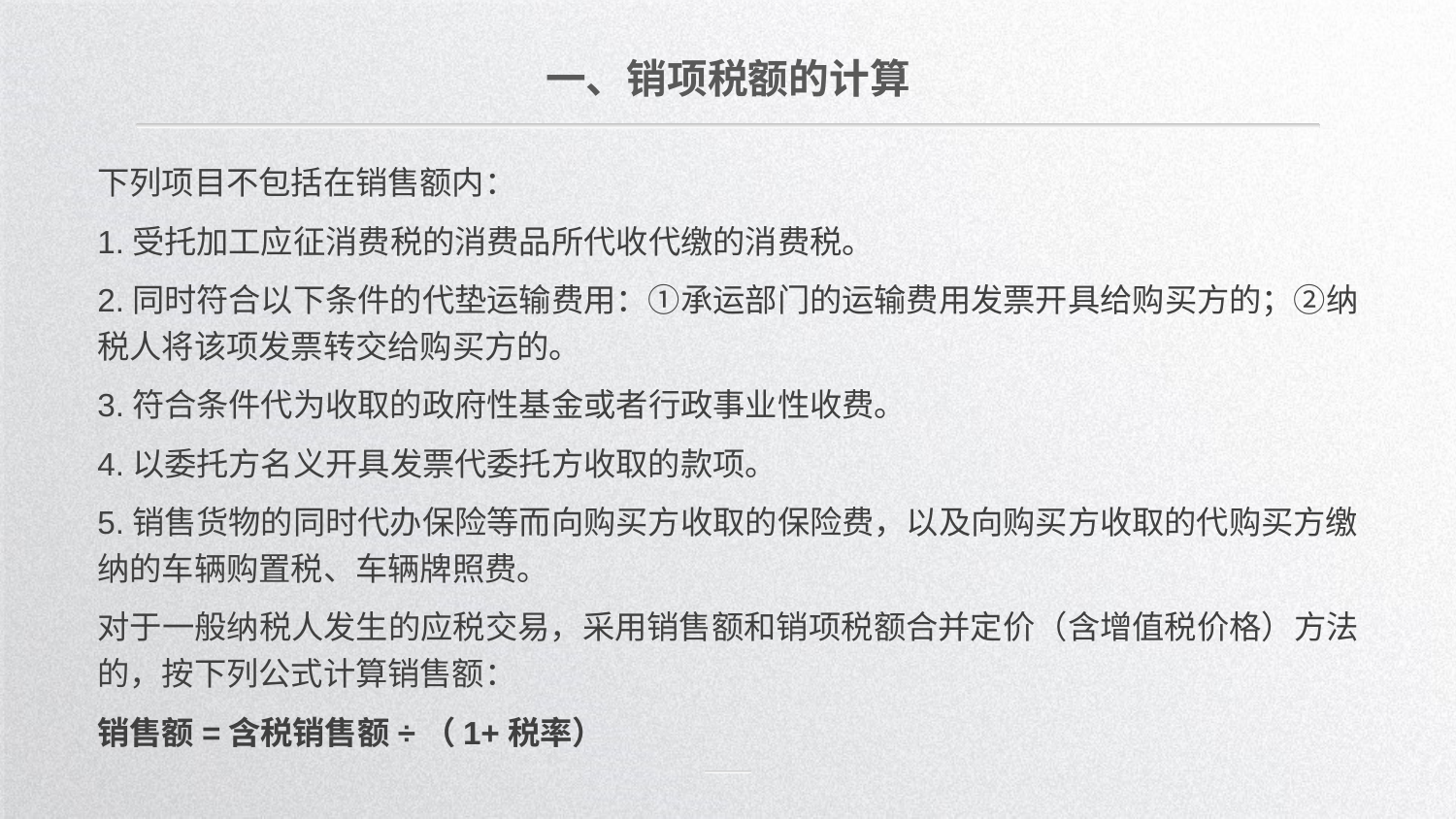

一、销项税额的计算
下列项目不包括在销售额内：
1.受托加工应征消费税的消费品所代收代缴的消费税。
2.同时符合以下条件的代垫运输费用：①承运部门的运输费用发票开具给购买方的；②纳税人将该项发票转交给购买方的。
3.符合条件代为收取的政府性基金或者行政事业性收费。
4.以委托方名义开具发票代委托方收取的款项。
5.销售货物的同时代办保险等而向购买方收取的保险费，以及向购买方收取的代购买方缴纳的车辆购置税、车辆牌照费。
对于一般纳税人发生的应税交易，采用销售额和销项税额合并定价（含增值税价格）方法的，按下列公式计算销售额：
销售额=含税销售额÷（1+税率）